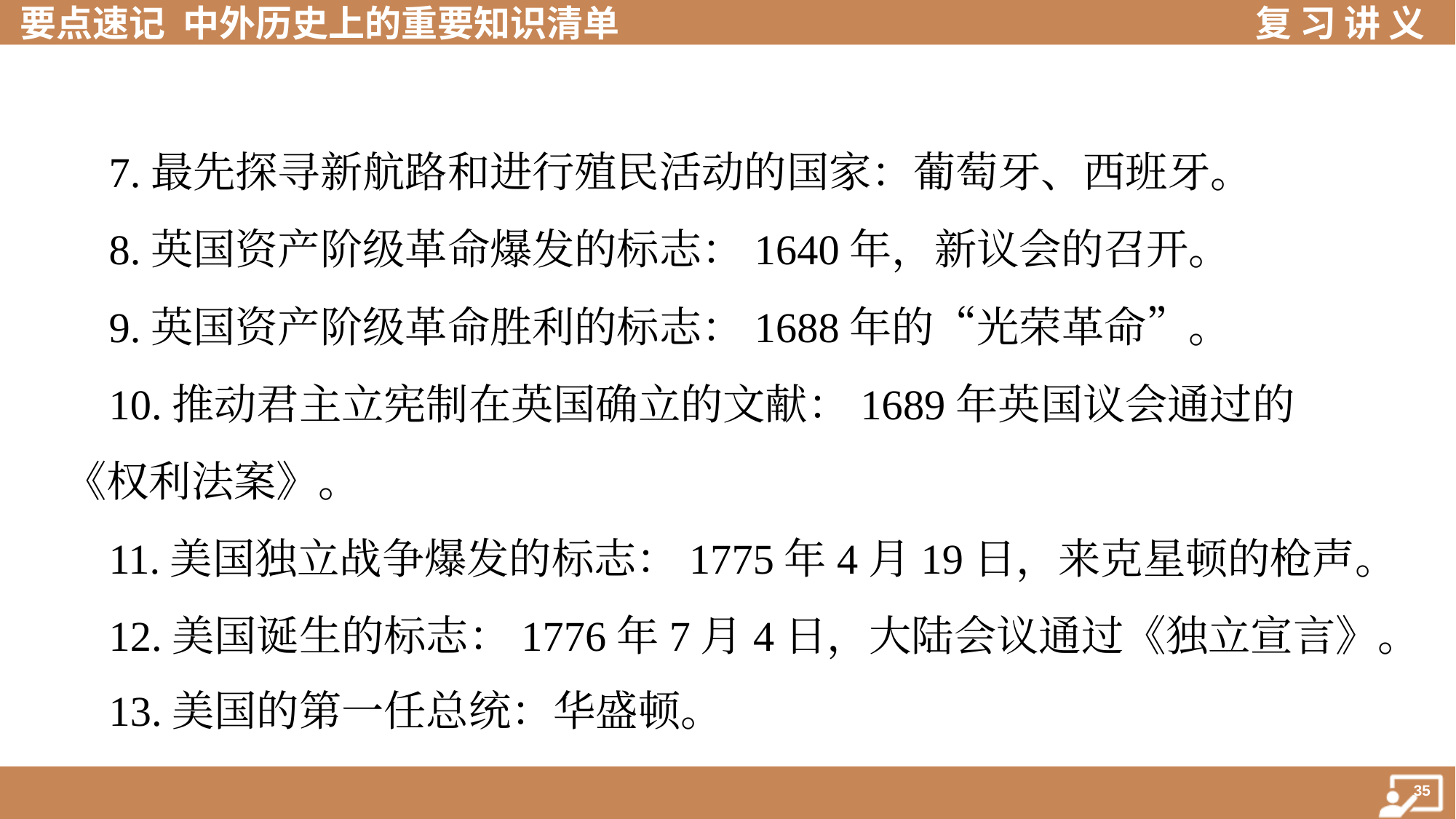

7.最先探寻新航路和进行殖民活动的国家：葡萄牙、西班牙。
    8.英国资产阶级革命爆发的标志：1640年，新议会的召开。
    9.英国资产阶级革命胜利的标志：1688年的“光荣革命”。
    10.推动君主立宪制在英国确立的文献：1689年英国议会通过的
《权利法案》。
    11.美国独立战争爆发的标志：1775年4月19日，来克星顿的枪声。
    12.美国诞生的标志：1776年7月4日，大陆会议通过《独立宣言》。
    13.美国的第一任总统：华盛顿。